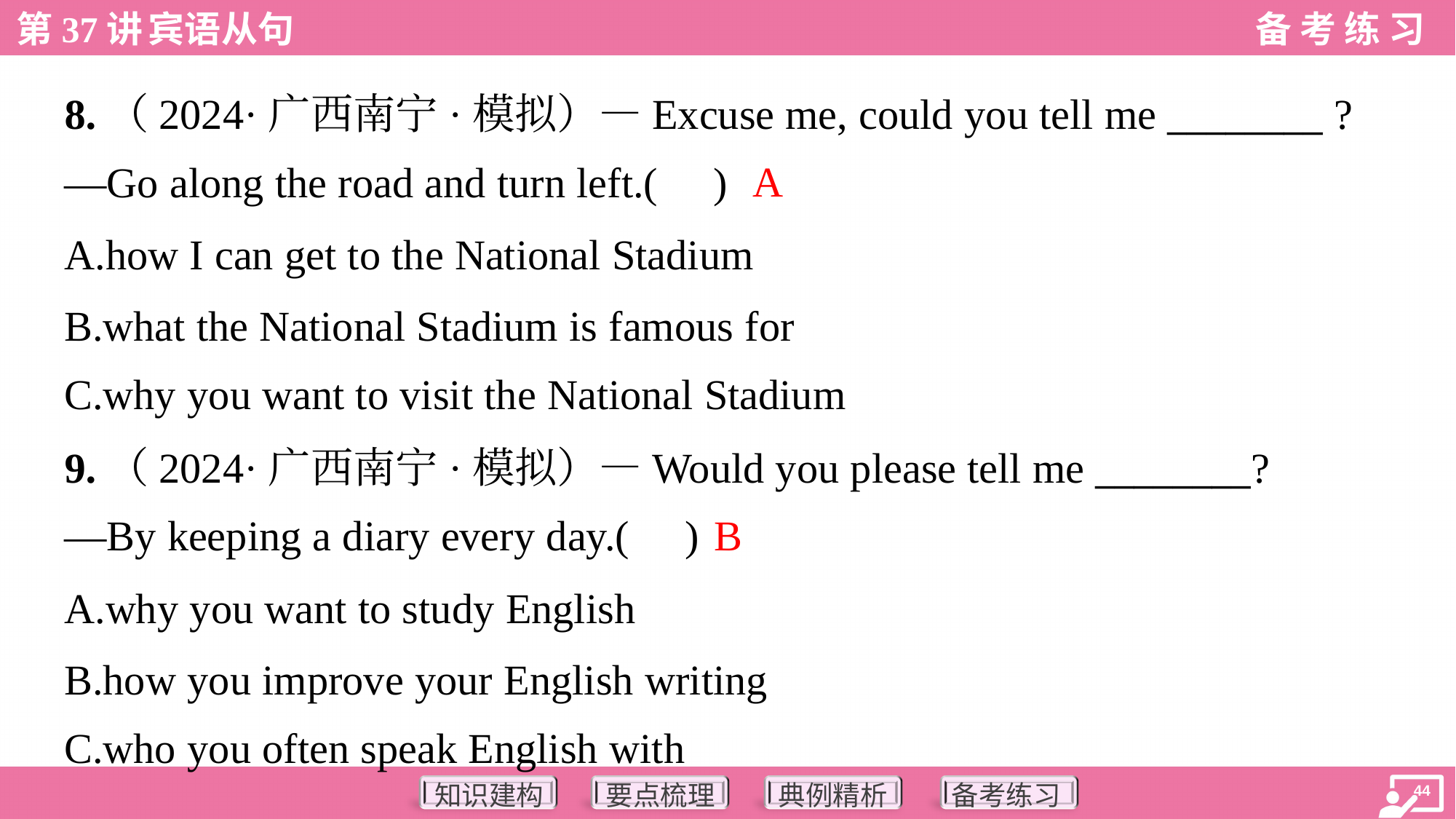

8.（2024·广西南宁·模拟）—Excuse me, could you tell me ________ ?
—Go along the road and turn left.(     )
A
A.how I can get to the National Stadium
B.what the National Stadium is famous for
C.why you want to visit the National Stadium
9.（2024·广西南宁·模拟）—Would you please tell me ________?
—By keeping a diary every day.(     )
B
A.why you want to study English
B.how you improve your English writing
C.who you often speak English with